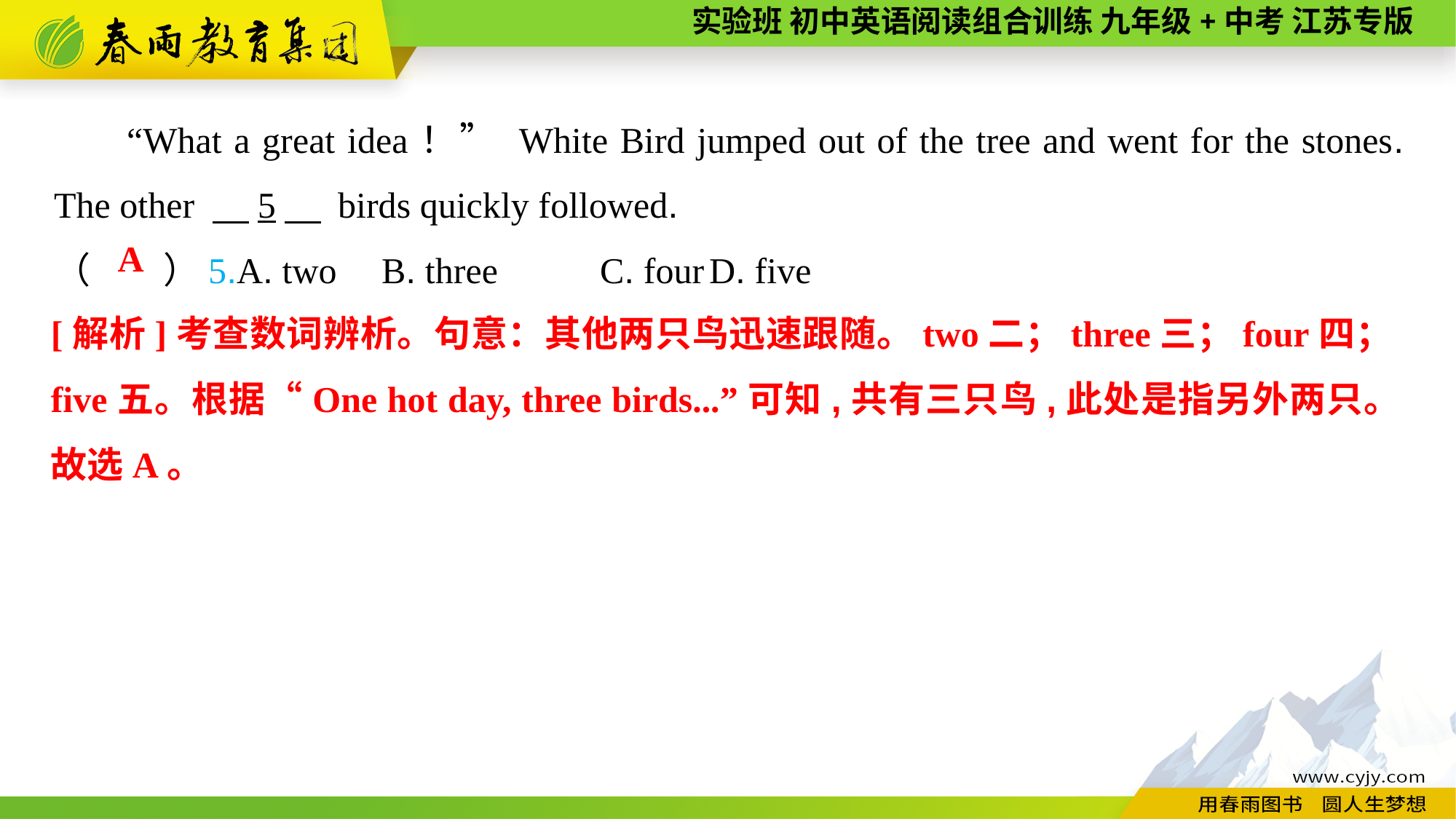

“What a great idea！” White Bird jumped out of the tree and went for the stones. The other 　5　 birds quickly followed.
（　　）5.A. two	B. three	C. four	D. five
A
[解析]考查数词辨析。句意：其他两只鸟迅速跟随。two二；three三；four四；five五。根据“One hot day, three birds...”可知,共有三只鸟,此处是指另外两只。故选A。